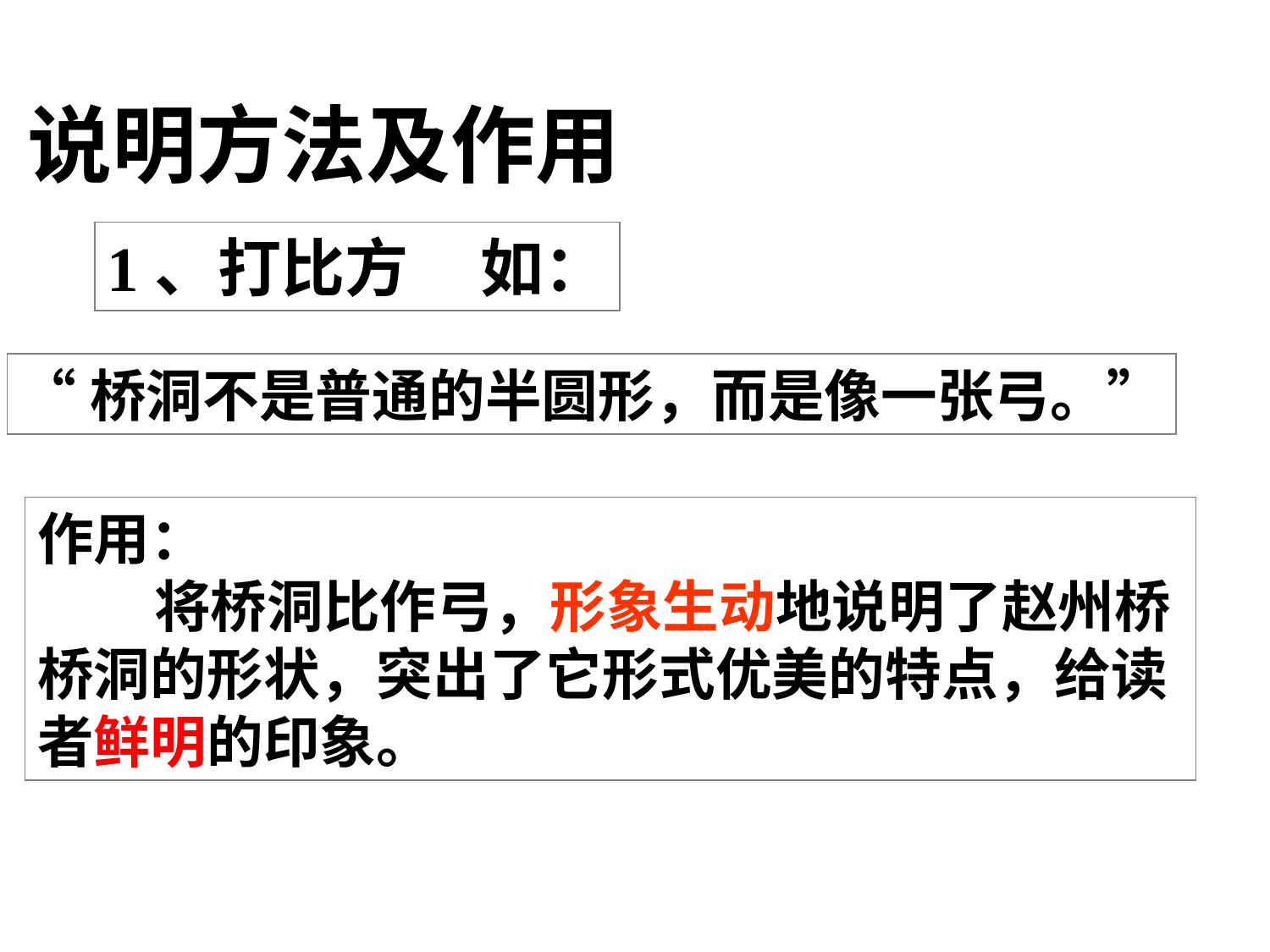

说明方法及作用
1、打比方     如：
“桥洞不是普通的半圆形，而是像一张弓。”
作用：
        将桥洞比作弓，形象生动地说明了赵州桥桥洞的形状，突出了它形式优美的特点，给读者鲜明的印象。